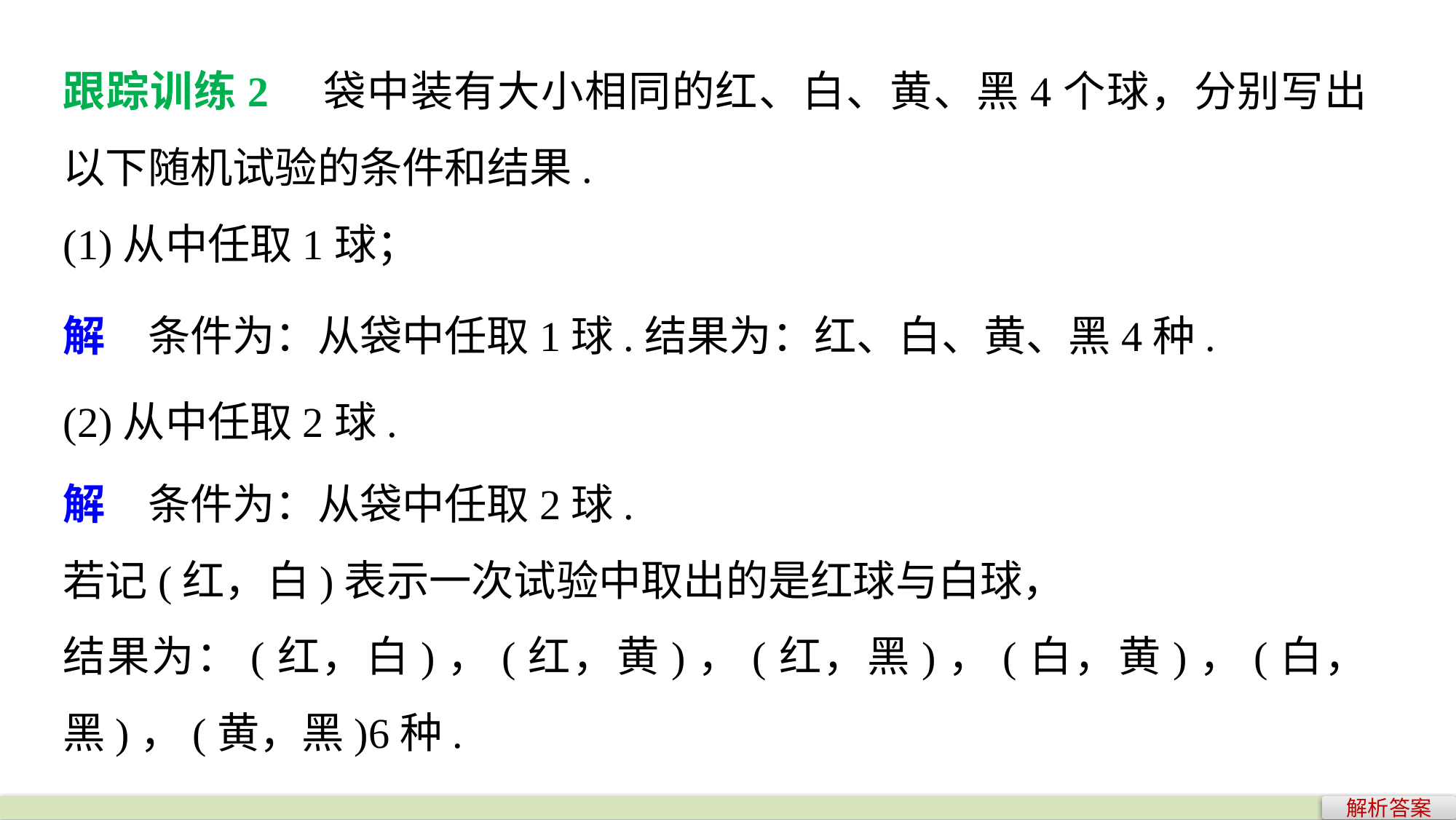

跟踪训练2　袋中装有大小相同的红、白、黄、黑4个球，分别写出以下随机试验的条件和结果.
(1)从中任取1球；
解　条件为：从袋中任取1球.结果为：红、白、黄、黑4种.
(2)从中任取2球.
解　条件为：从袋中任取2球.
若记(红，白)表示一次试验中取出的是红球与白球，
结果为：(红，白)，(红，黄)，(红，黑)，(白，黄)，(白，黑)，(黄，黑)6种.
解析答案